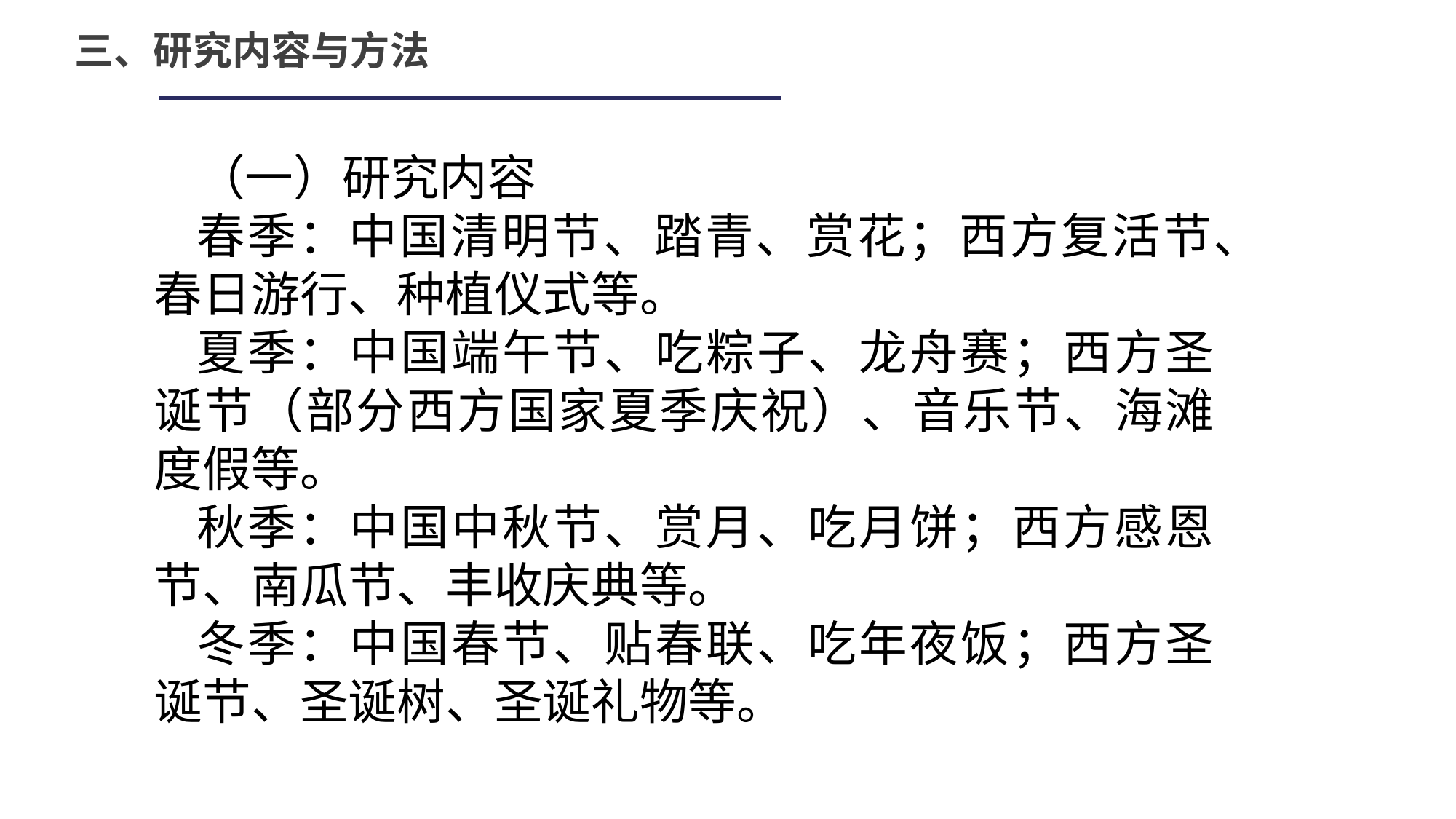

三、研究内容与方法

（一）研究内容‌
春季：中国清明节、踏青、赏花；西方复活节、春日游行、种植仪式等。
夏季：中国端午节、吃粽子、龙舟赛；西方圣诞节（部分西方国家夏季庆祝）、音乐节、海滩度假等。
秋季：中国中秋节、赏月、吃月饼；西方感恩节、南瓜节、丰收庆典等。
冬季：中国春节、贴春联、吃年夜饭；西方圣诞节、圣诞树、圣诞礼物等。